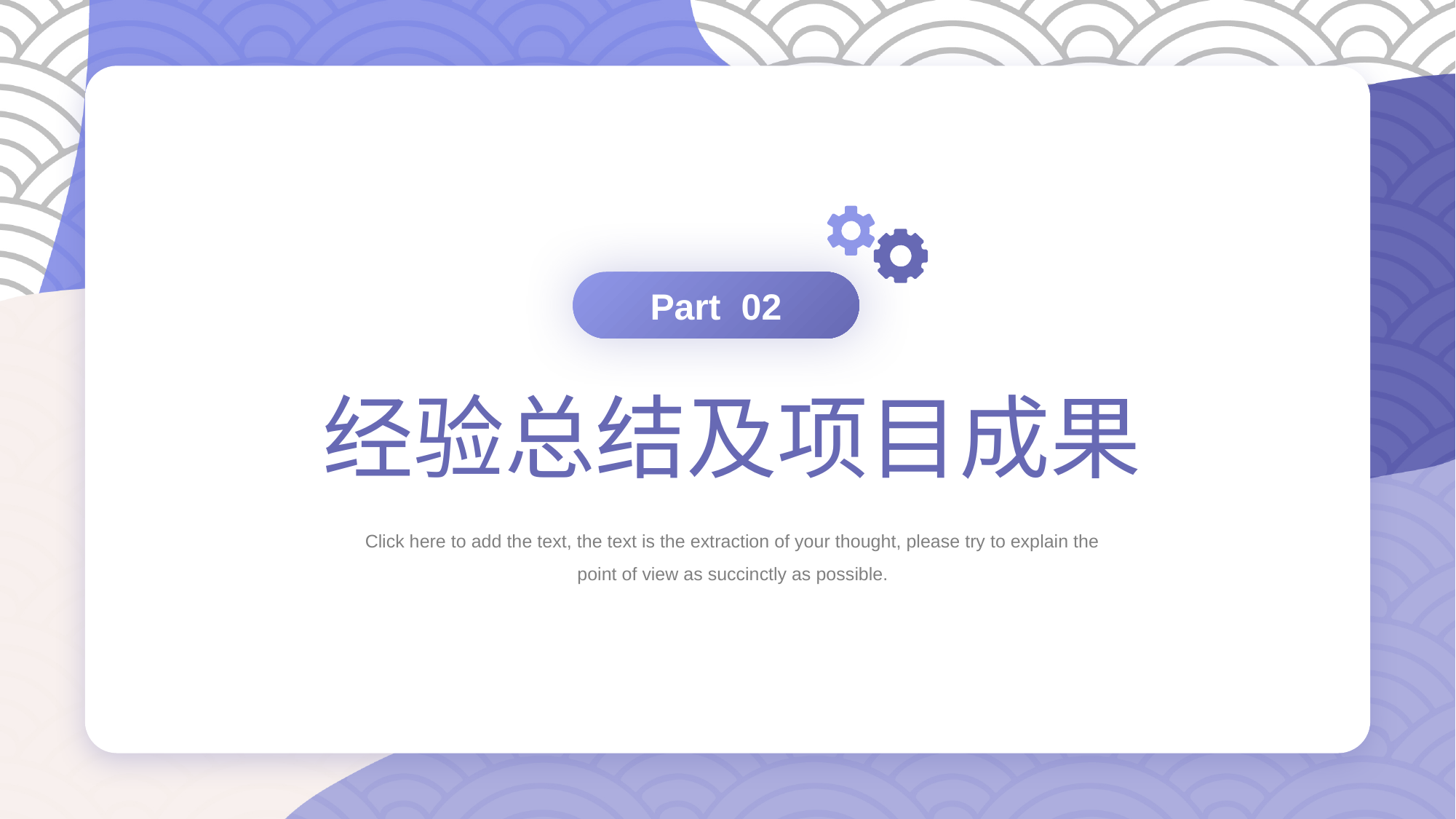

Part  02
经验总结及项目成果
Click here to add the text, the text is the extraction of your thought, please try to explain the point of view as succinctly as possible.